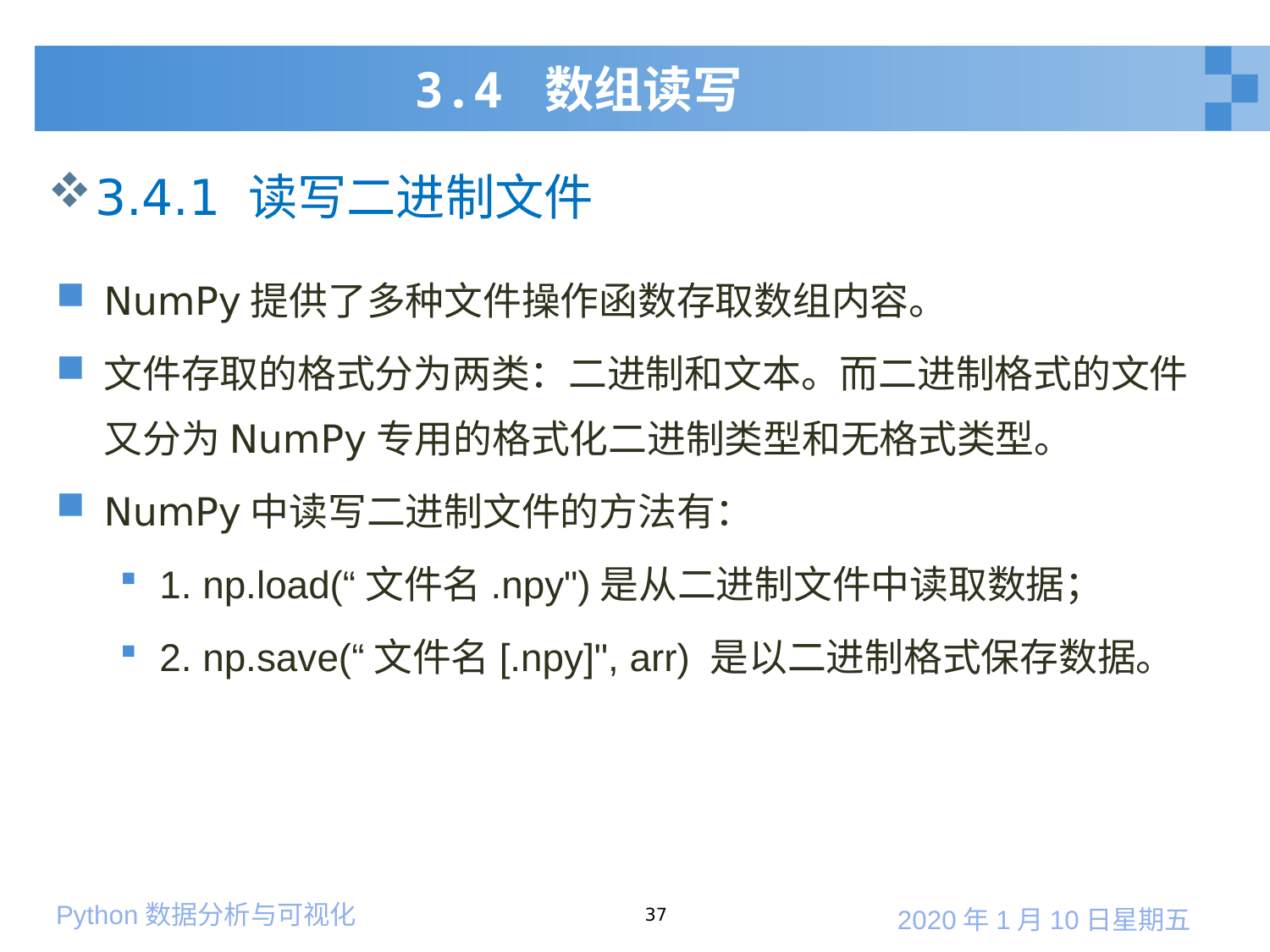

# 3.4 数组读写
3.4.1 读写二进制文件
NumPy提供了多种文件操作函数存取数组内容。
文件存取的格式分为两类：二进制和文本。而二进制格式的文件又分为NumPy专用的格式化二进制类型和无格式类型。
NumPy中读写二进制文件的方法有：
1. np.load(“文件名.npy")是从二进制文件中读取数据；
2. np.save(“文件名[.npy]", arr) 是以二进制格式保存数据。

37
2020年1月10日星期五